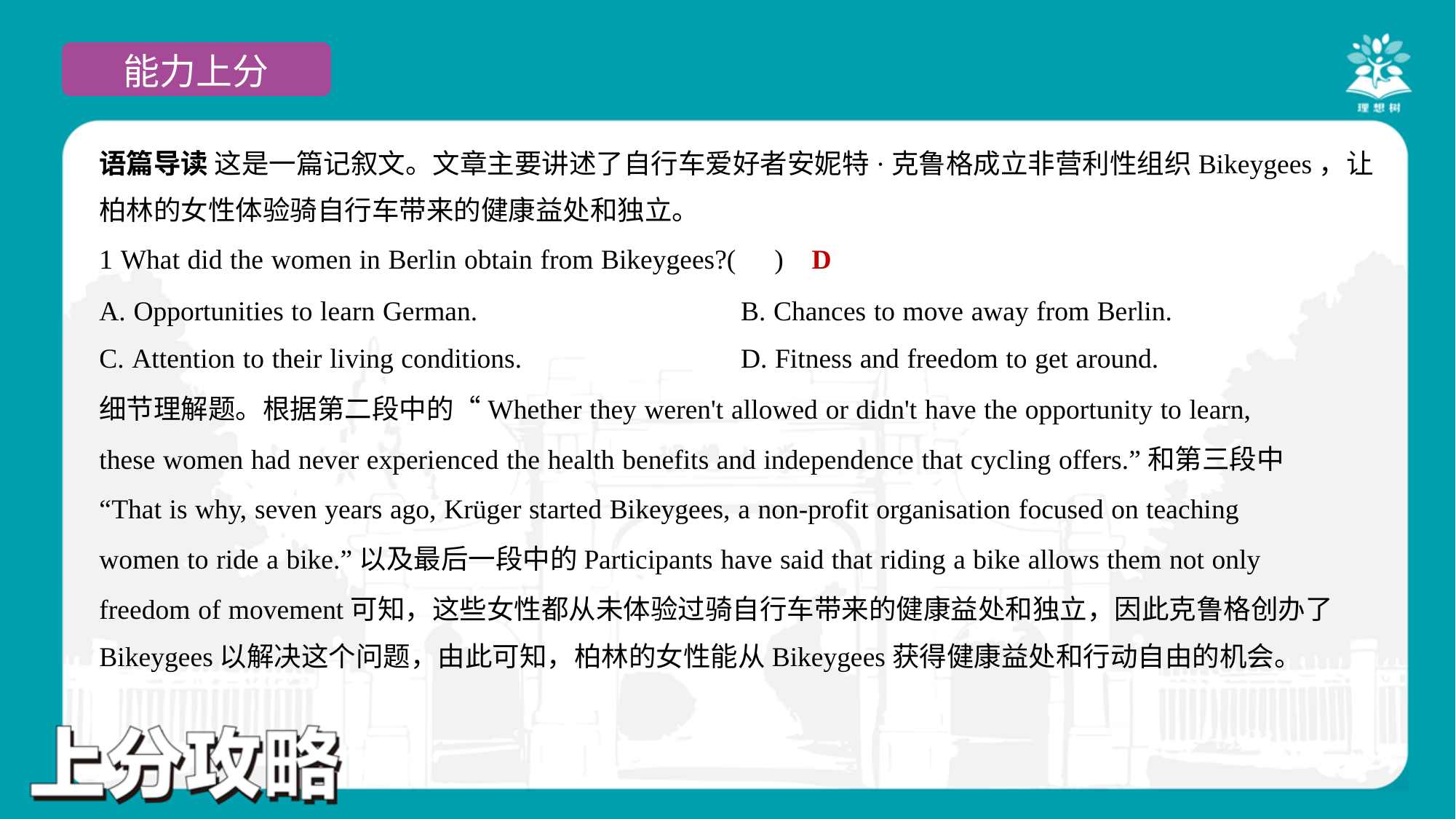

语篇导读 这是一篇记叙文。文章主要讲述了自行车爱好者安妮特·克鲁格成立非营利性组织Bikeygees，让
柏林的女性体验骑自行车带来的健康益处和独立。
D
1 What did the women in Berlin obtain from Bikeygees?(     )
A. Opportunities to learn German.	B. Chances to move away from Berlin.
C. Attention to their living conditions.	D. Fitness and freedom to get around.
细节理解题。根据第二段中的“Whether they weren't allowed or didn't have the opportunity to learn,
these women had never experienced the health benefits and independence that cycling offers.”和第三段中
“That is why, seven years ago, Krüger started Bikeygees, a non-profit organisation focused on teaching
women to ride a bike.”以及最后一段中的Participants have said that riding a bike allows them not only
freedom of movement可知，这些女性都从未体验过骑自行车带来的健康益处和独立，因此克鲁格创办了
Bikeygees以解决这个问题，由此可知，柏林的女性能从Bikeygees获得健康益处和行动自由的机会。